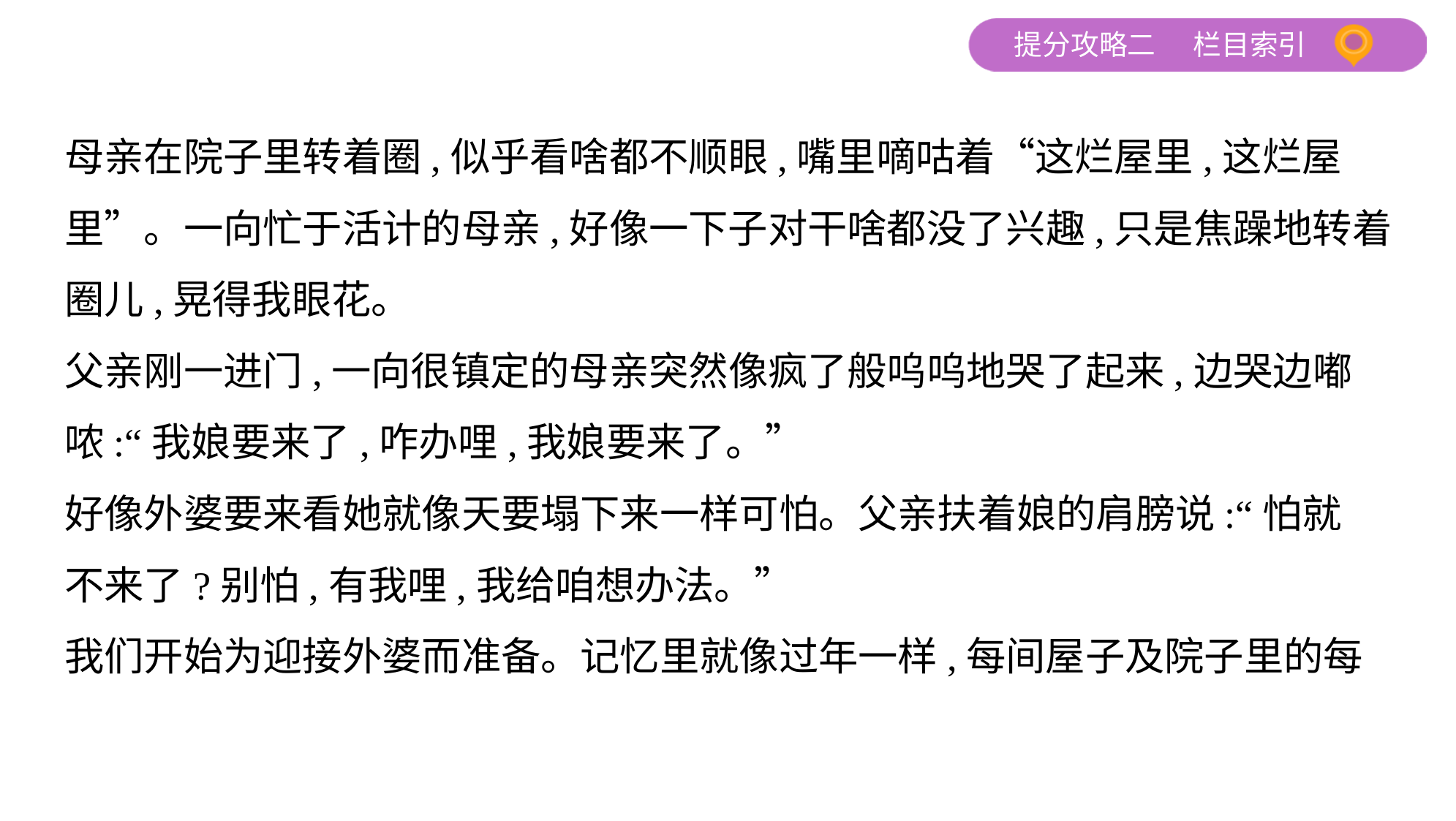

母亲在院子里转着圈,似乎看啥都不顺眼,嘴里嘀咕着“这烂屋里,这烂屋
里”。一向忙于活计的母亲,好像一下子对干啥都没了兴趣,只是焦躁地转着
圈儿,晃得我眼花。
父亲刚一进门,一向很镇定的母亲突然像疯了般呜呜地哭了起来,边哭边嘟
哝:“我娘要来了,咋办哩,我娘要来了。”
好像外婆要来看她就像天要塌下来一样可怕。父亲扶着娘的肩膀说:“怕就
不来了?别怕,有我哩,我给咱想办法。”
我们开始为迎接外婆而准备。记忆里就像过年一样,每间屋子及院子里的每